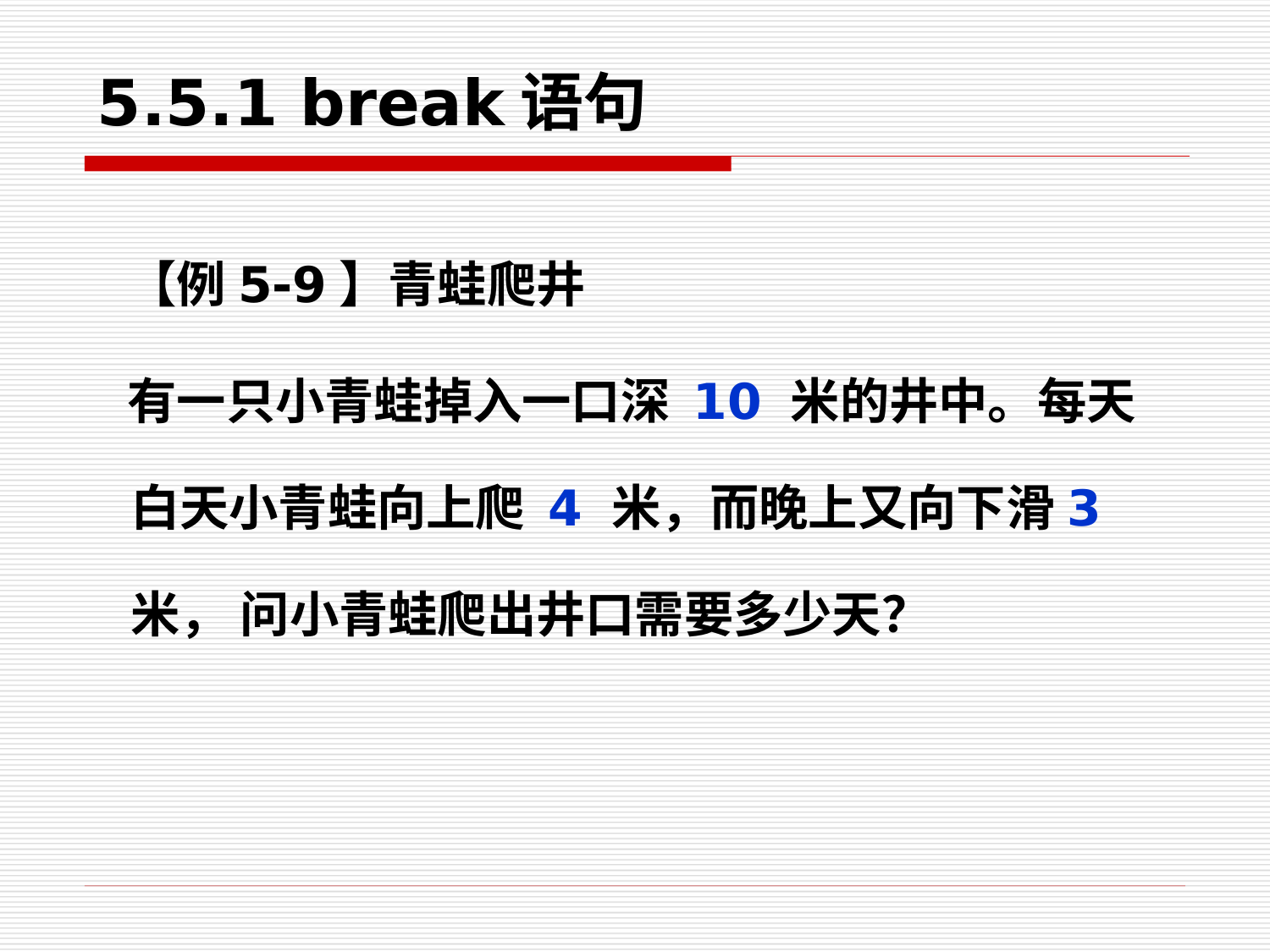

5.5.1 break语句
【例5-9】青蛙爬井
有一只小青蛙掉入一口深 10 米的井中。每天白天小青蛙向上爬 4 米，而晚上又向下滑3 米， 问小青蛙爬出井口需要多少天？